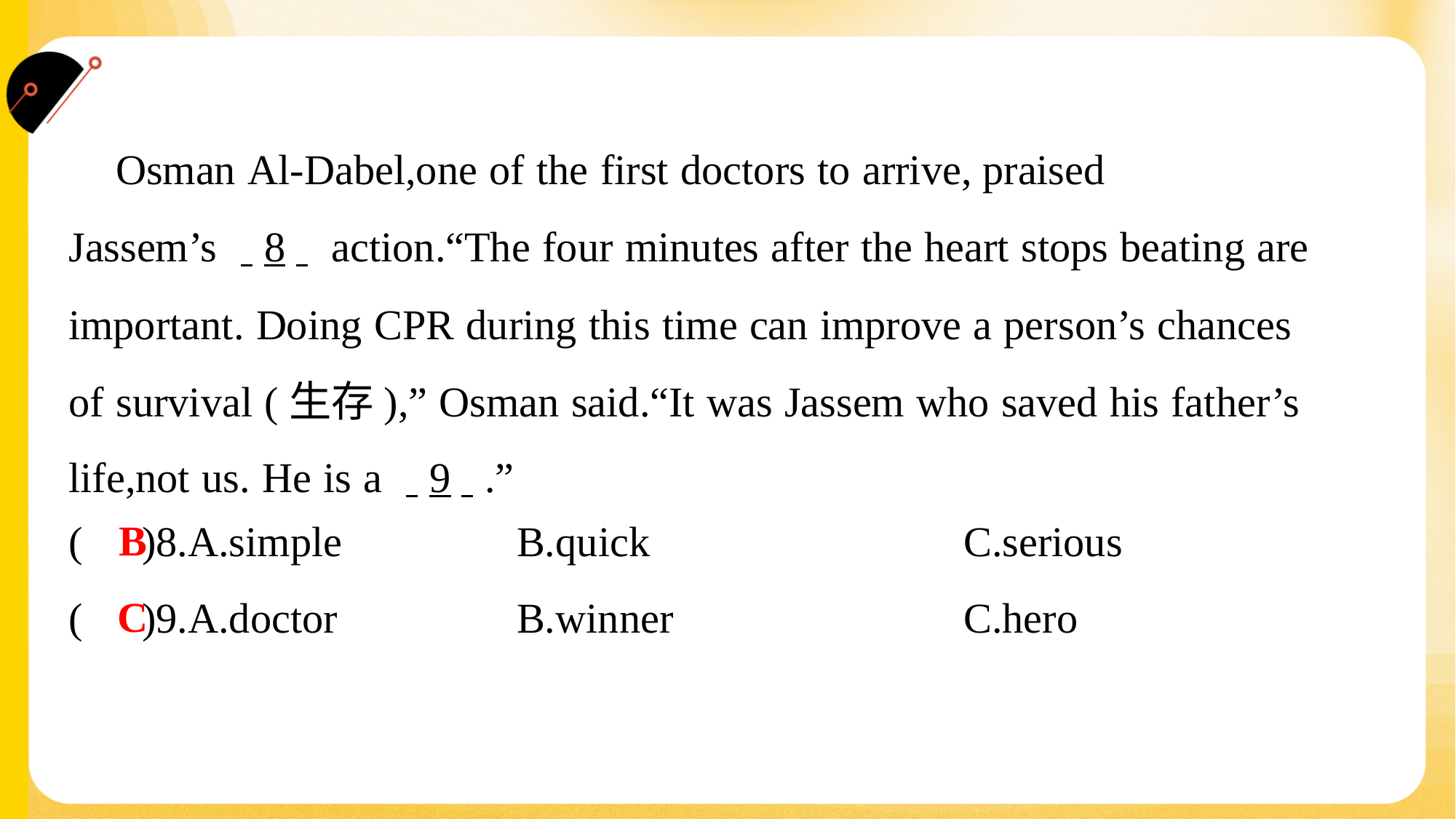

Osman Al-Dabel,one of the first doctors to arrive, praised
Jassem’s . .8. . action.“The four minutes after the heart stops beating are
important. Doing CPR during this time can improve a person’s chances
of survival (生存),” Osman said.“It was Jassem who saved his father’s
life,not us. He is a . .9. ..”#5
B
(     )8.A.simple	B.quick	C.serious
C
(     )9.A.doctor	B.winner	C.hero